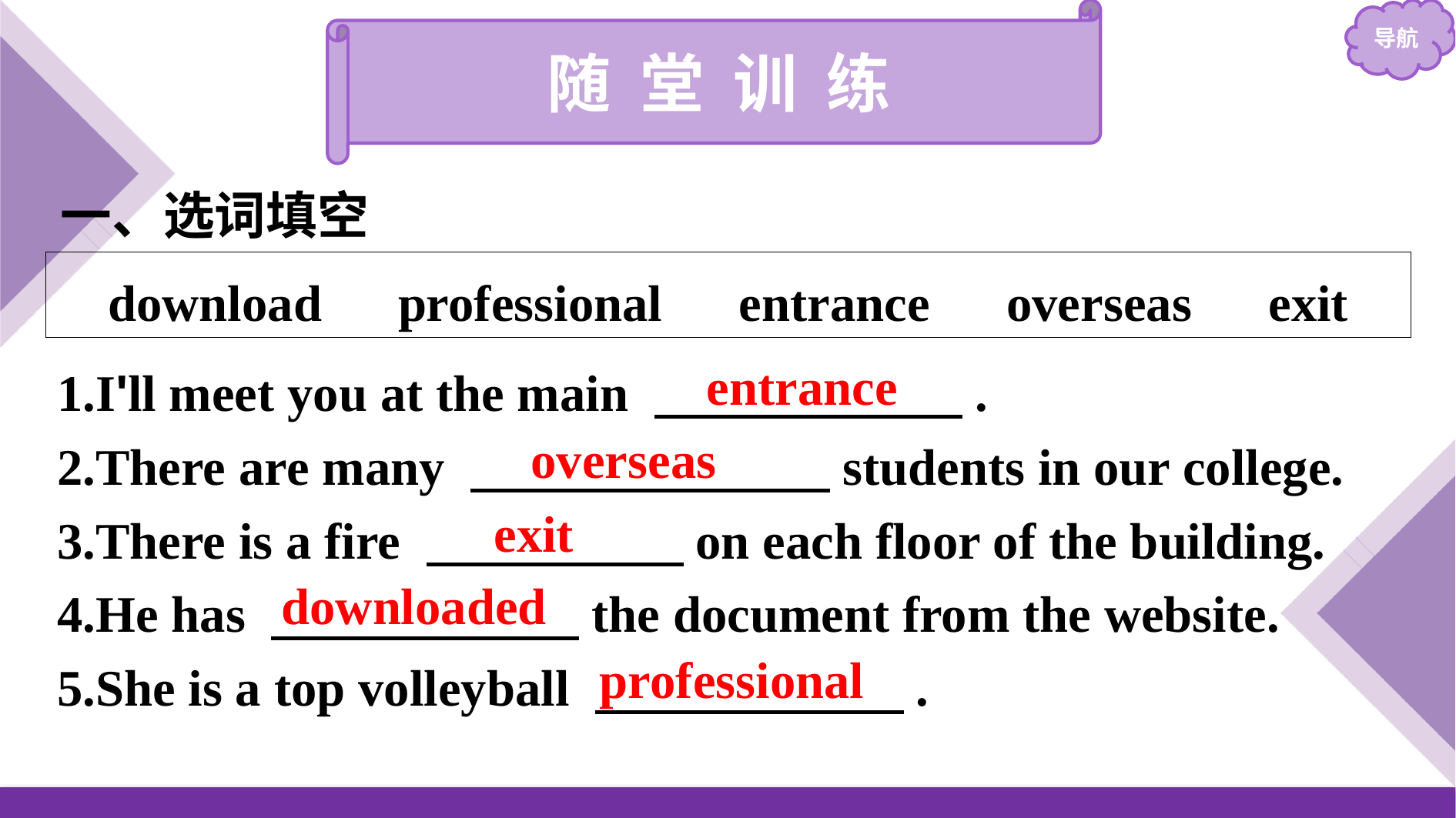

随  堂  训  练
一、选词填空
download　professional　entrance　overseas　exit
1.I'll meet you at the main 　　　　　　.
2.There are many 　　　　　　　students in our college.
3.There is a fire 　　　　　on each floor of the building.
4.He has 　　　　　　the document from the website.
5.She is a top volleyball 　　　　　　.
entrance
overseas
exit
downloaded
professional